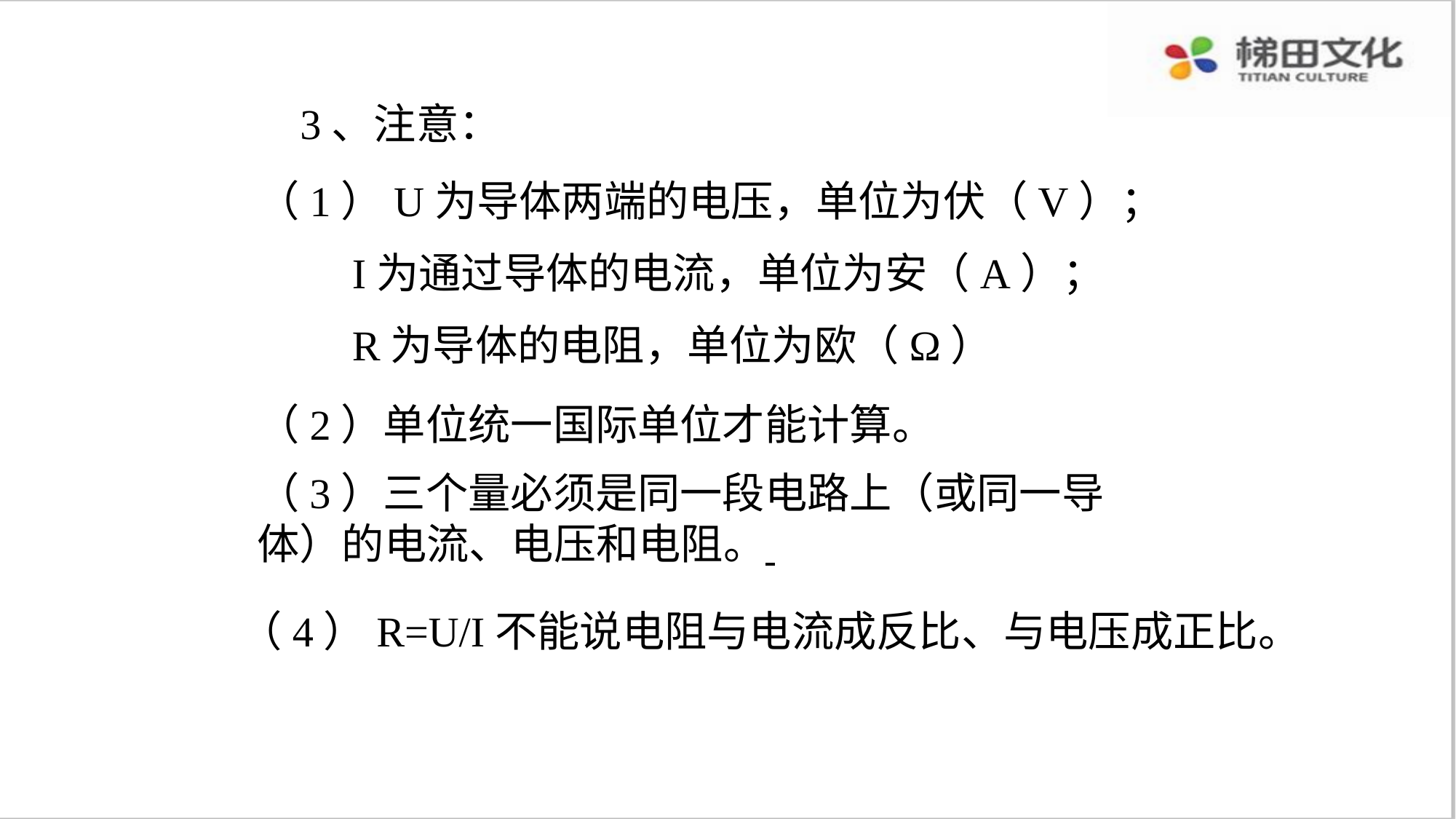

3、注意：
（1）U为导体两端的电压，单位为伏（V）；
         I为通过导体的电流，单位为安（A）；
         R为导体的电阻，单位为欧（Ω）
（2）单位统一国际单位才能计算。
（3）三个量必须是同一段电路上（或同一导体）的电流、电压和电阻。
（4）R=U/I不能说电阻与电流成反比、与电压成正比。